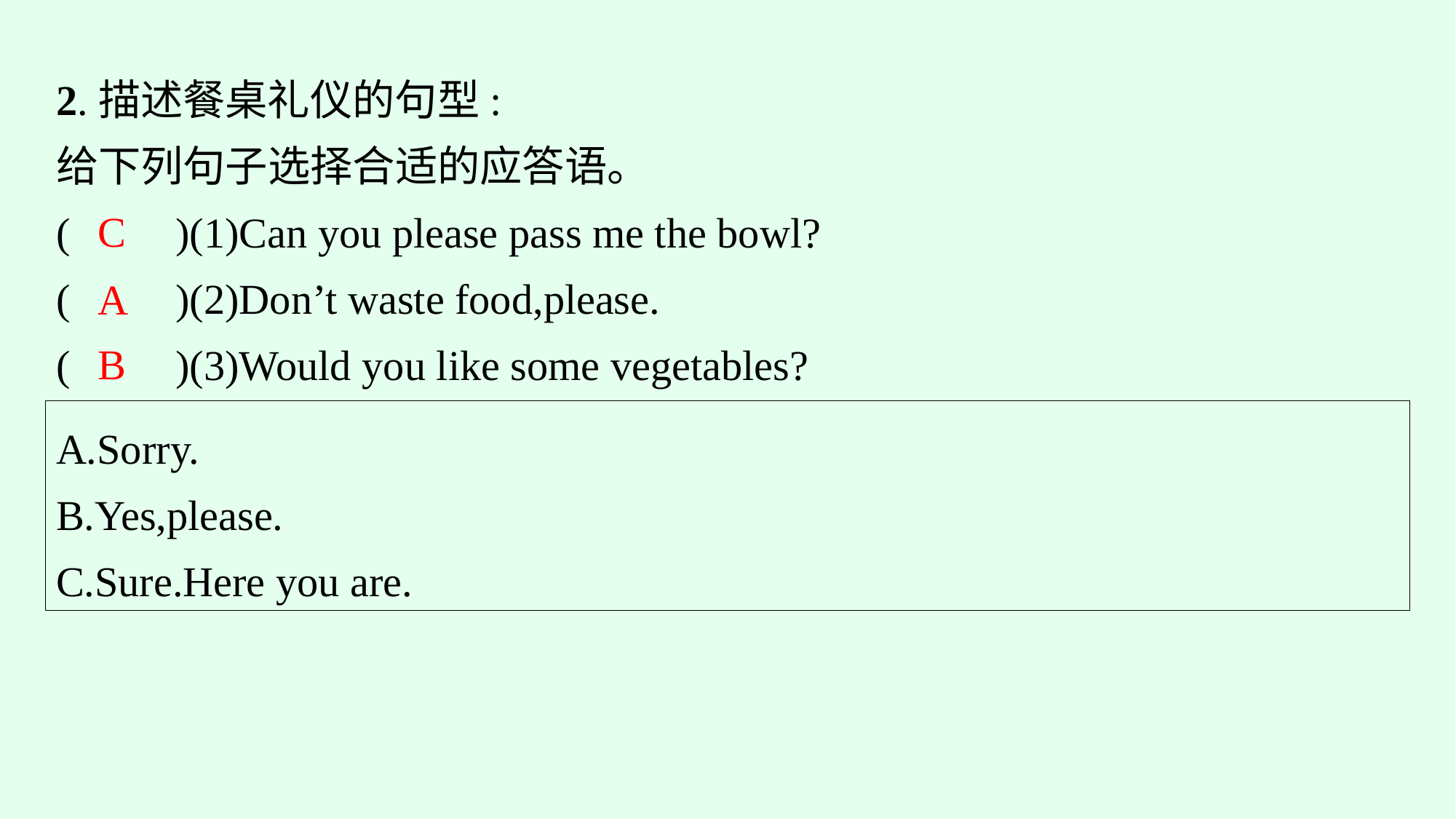

2.描述餐桌礼仪的句型:
给下列句子选择合适的应答语。
(　　)(1)Can you please pass me the bowl?
(　　)(2)Don’t waste food,please.
(　　)(3)Would you like some vegetables?
C
A
B
A.Sorry.
B.Yes,please.
C.Sure.Here you are.